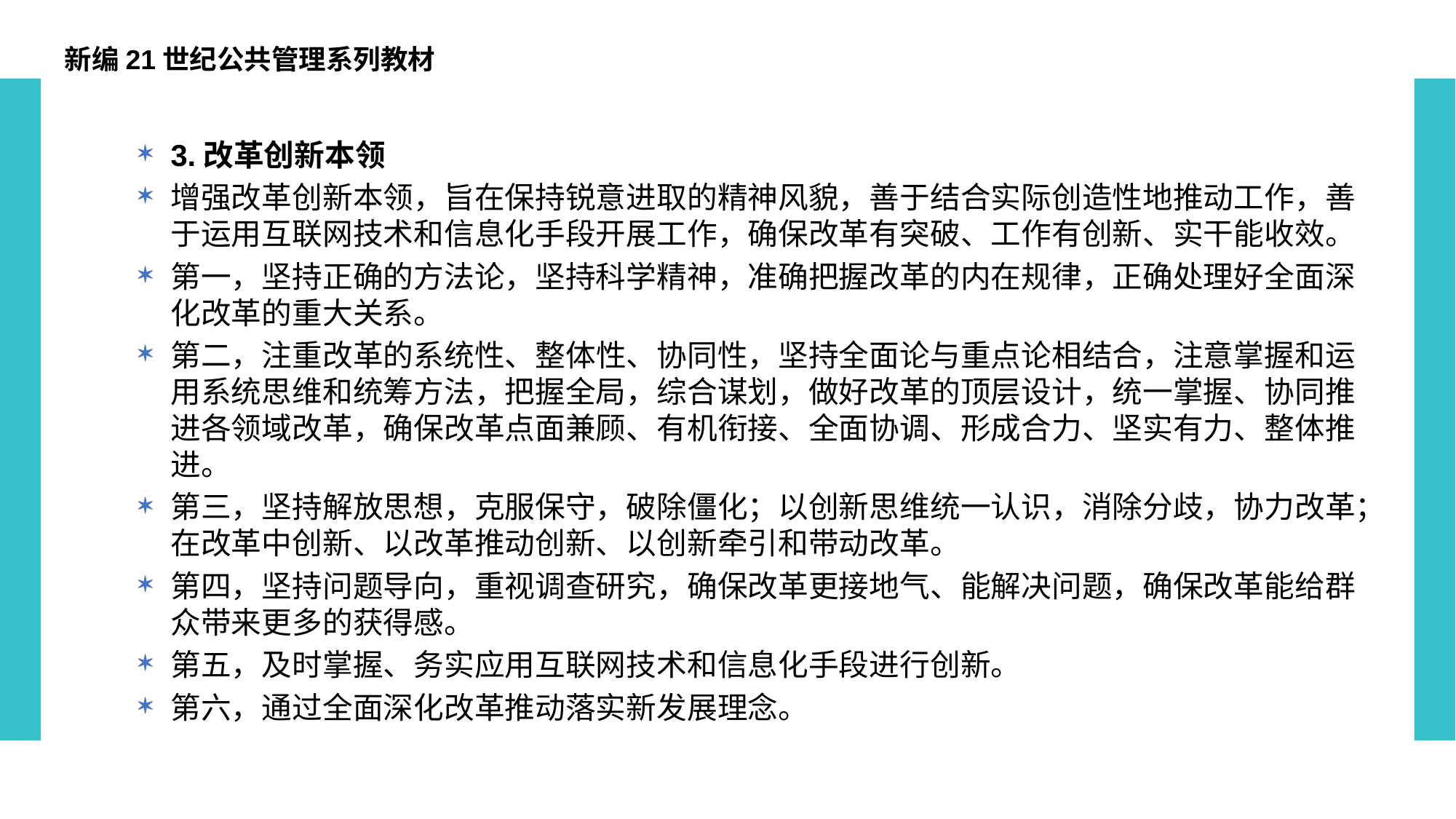

新编21世纪公共管理系列教材
3.改革创新本领
增强改革创新本领，旨在保持锐意进取的精神风貌，善于结合实际创造性地推动工作，善于运用互联网技术和信息化手段开展工作，确保改革有突破、工作有创新、实干能收效。
第一，坚持正确的方法论，坚持科学精神，准确把握改革的内在规律，正确处理好全面深化改革的重大关系。
第二，注重改革的系统性、整体性、协同性，坚持全面论与重点论相结合，注意掌握和运用系统思维和统筹方法，把握全局，综合谋划，做好改革的顶层设计，统一掌握、协同推进各领域改革，确保改革点面兼顾、有机衔接、全面协调、形成合力、坚实有力、整体推进。
第三，坚持解放思想，克服保守，破除僵化；以创新思维统一认识，消除分歧，协力改革；在改革中创新、以改革推动创新、以创新牵引和带动改革。
第四，坚持问题导向，重视调查研究，确保改革更接地气、能解决问题，确保改革能给群众带来更多的获得感。
第五，及时掌握、务实应用互联网技术和信息化手段进行创新。
第六，通过全面深化改革推动落实新发展理念。